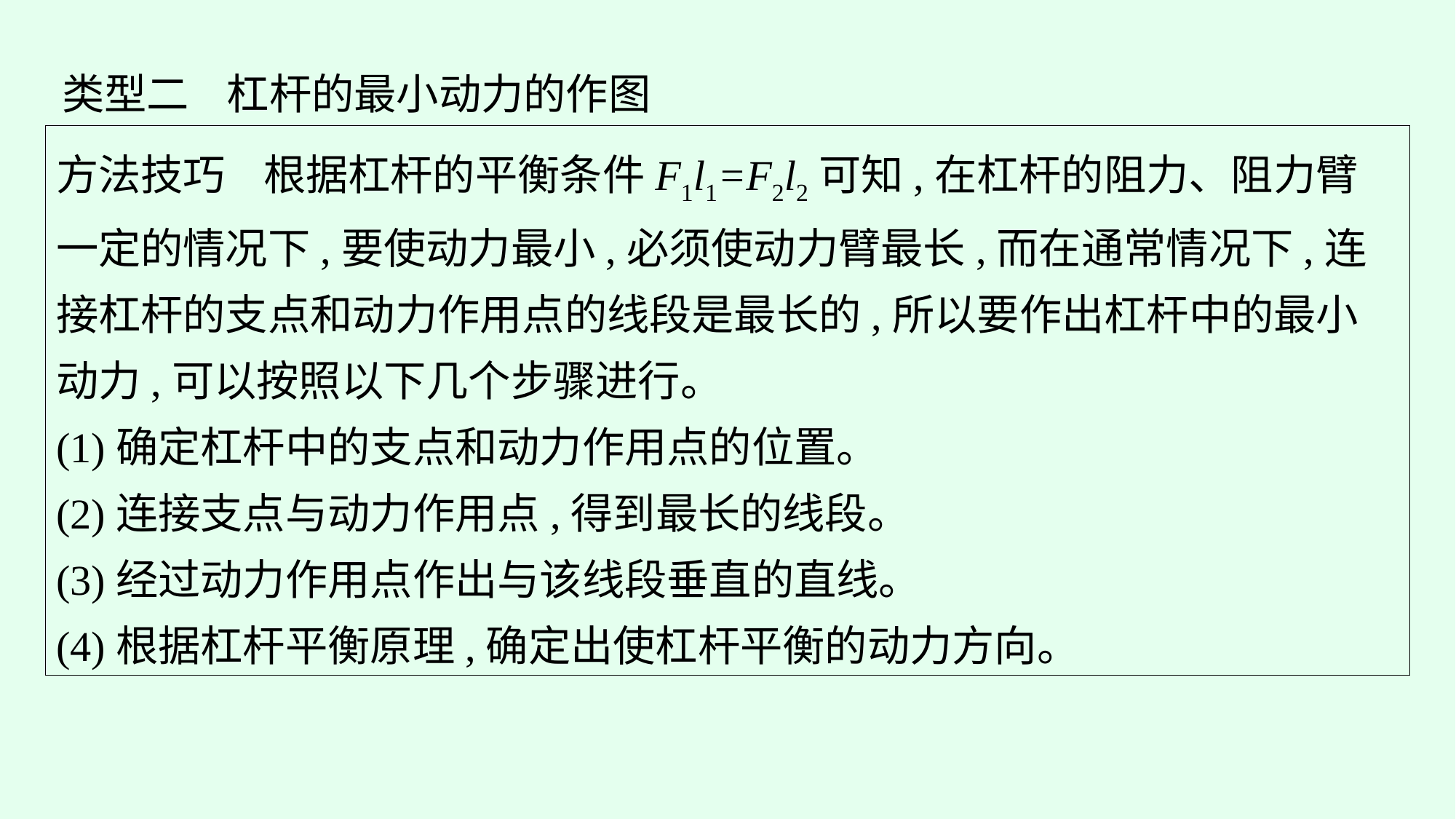

类型二    杠杆的最小动力的作图
方法技巧    根据杠杆的平衡条件F1l1=F2l2可知,在杠杆的阻力、阻力臂一定的情况下,要使动力最小,必须使动力臂最长,而在通常情况下,连接杠杆的支点和动力作用点的线段是最长的,所以要作出杠杆中的最小动力,可以按照以下几个步骤进行。
(1)确定杠杆中的支点和动力作用点的位置。
(2)连接支点与动力作用点,得到最长的线段。
(3)经过动力作用点作出与该线段垂直的直线。
(4)根据杠杆平衡原理,确定出使杠杆平衡的动力方向。